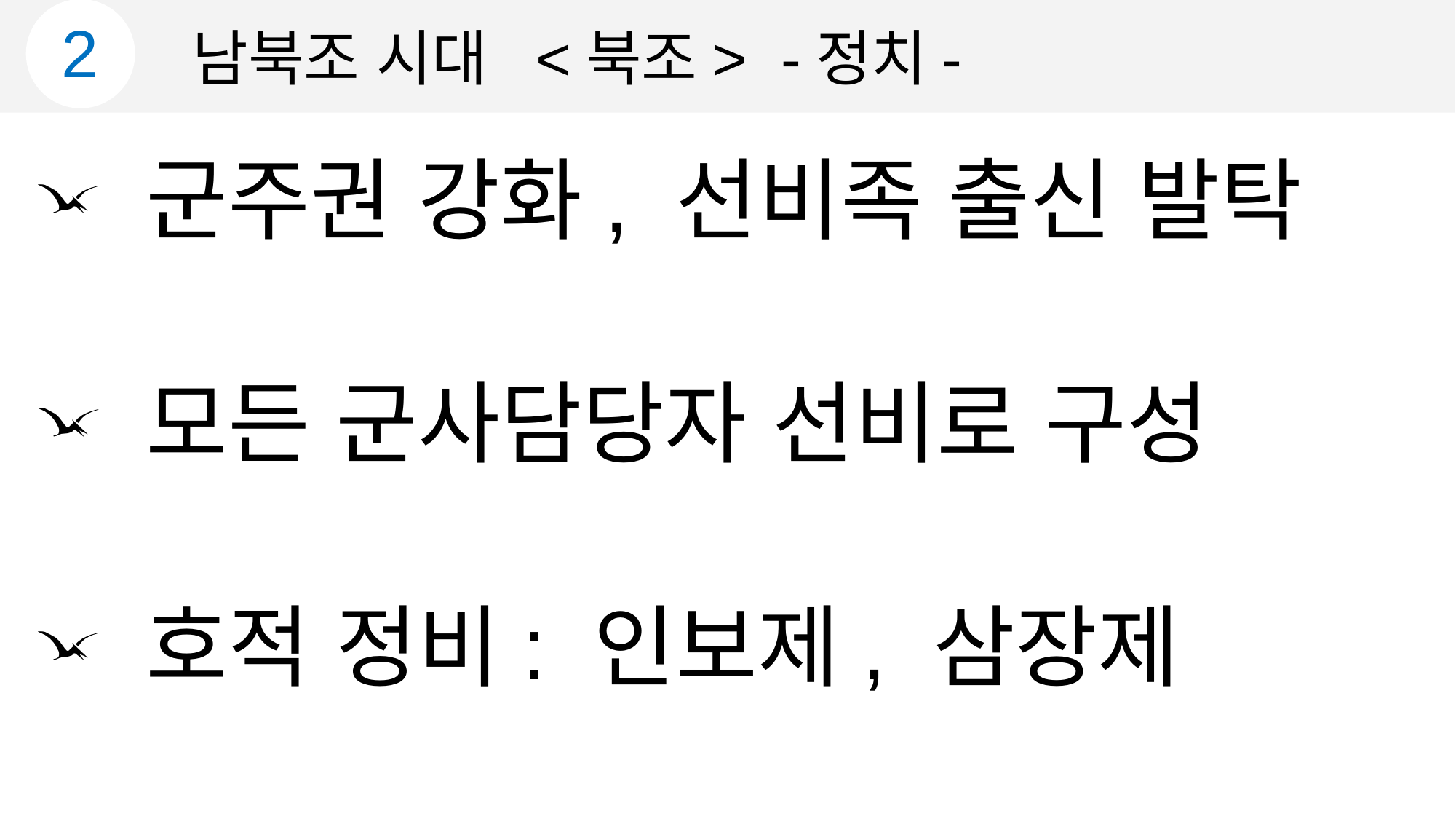

2
남북조 시대  <북조>  -정치-
 군주권 강화, 선비족 출신 발탁

 모든 군사담당자 선비로 구성

 호적 정비: 인보제, 삼장제